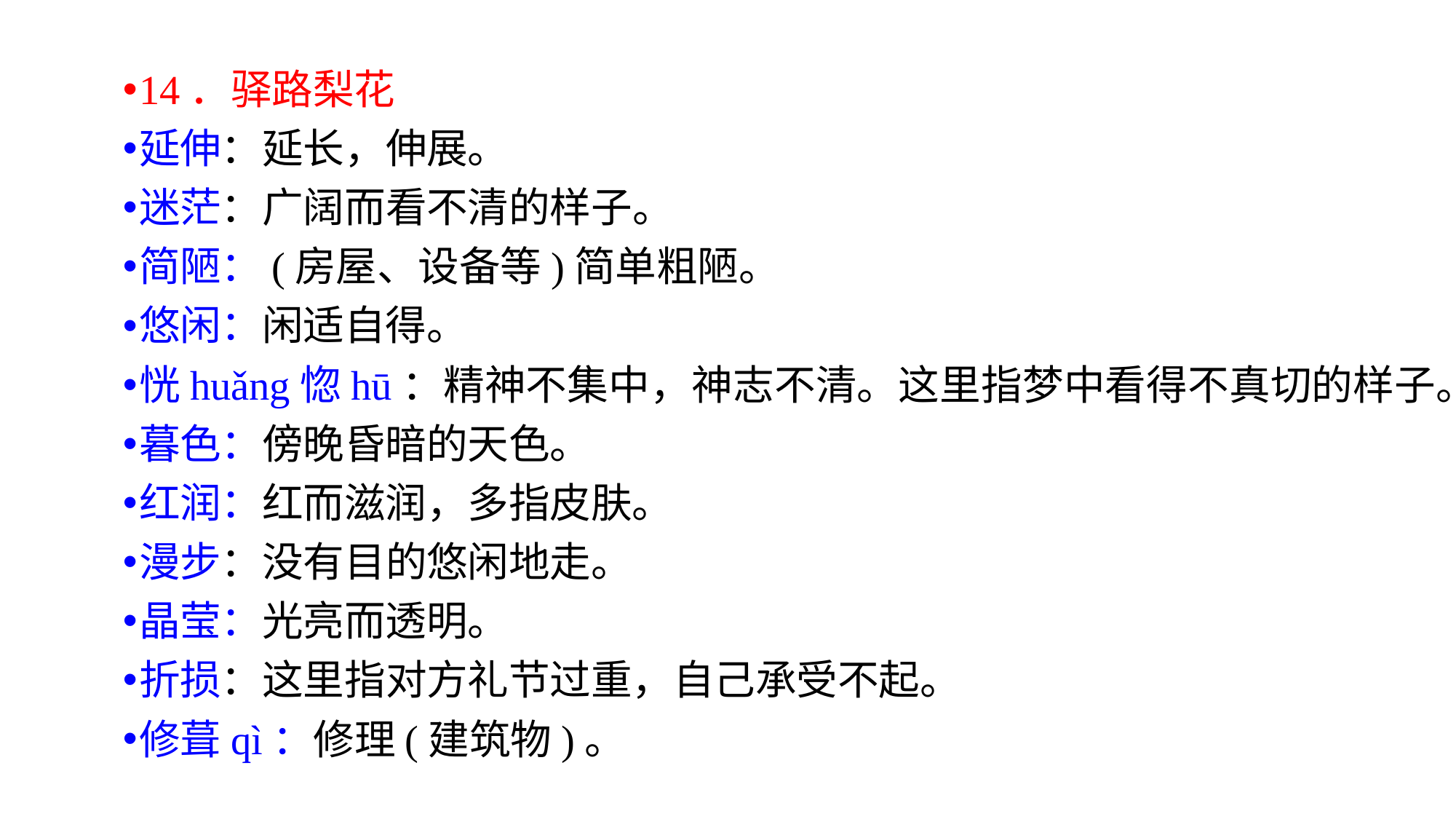

14．驿路梨花
延伸：延长，伸展。
迷茫：广阔而看不清的样子。
简陋：(房屋、设备等)简单粗陋。
悠闲：闲适自得。
恍huǎng惚hū：精神不集中，神志不清。这里指梦中看得不真切的样子。
暮色：傍晚昏暗的天色。
红润：红而滋润，多指皮肤。
漫步：没有目的悠闲地走。
晶莹：光亮而透明。
折损：这里指对方礼节过重，自己承受不起。
修葺qì：修理(建筑物)。